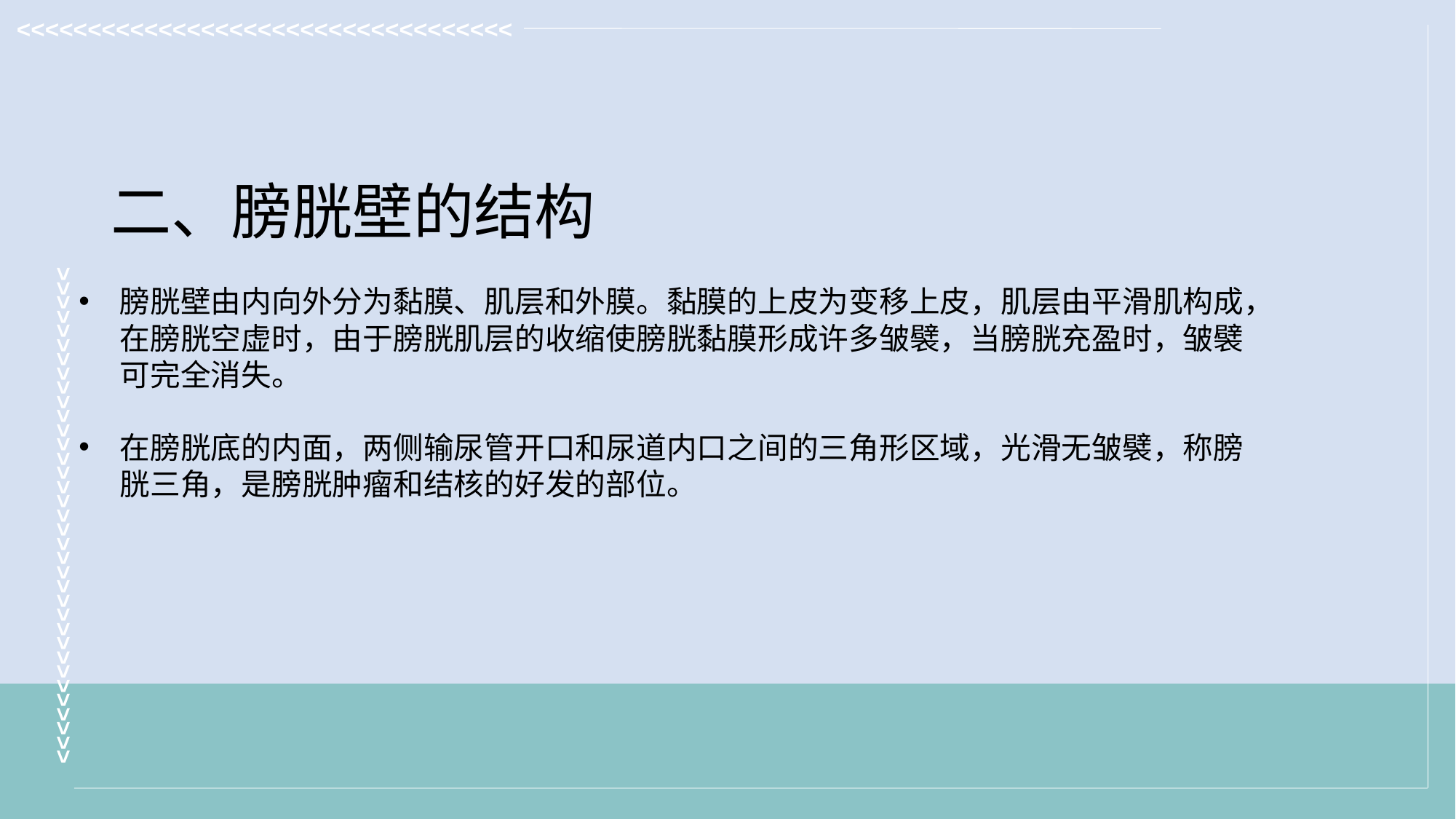

二、膀胱壁的结构

膀胱壁由内向外分为黏膜、肌层和外膜。黏膜的上皮为变移上皮，肌层由平滑肌构成，在膀胱空虚时，由于膀胱肌层的收缩使膀胱黏膜形成许多皱襞，当膀胱充盈时，皱襞可完全消失。

在膀胱底的内面，两侧输尿管开口和尿道内口之间的三角形区域，光滑无皱襞，称膀胱三角，是膀胱肿瘤和结核的好发的部位。